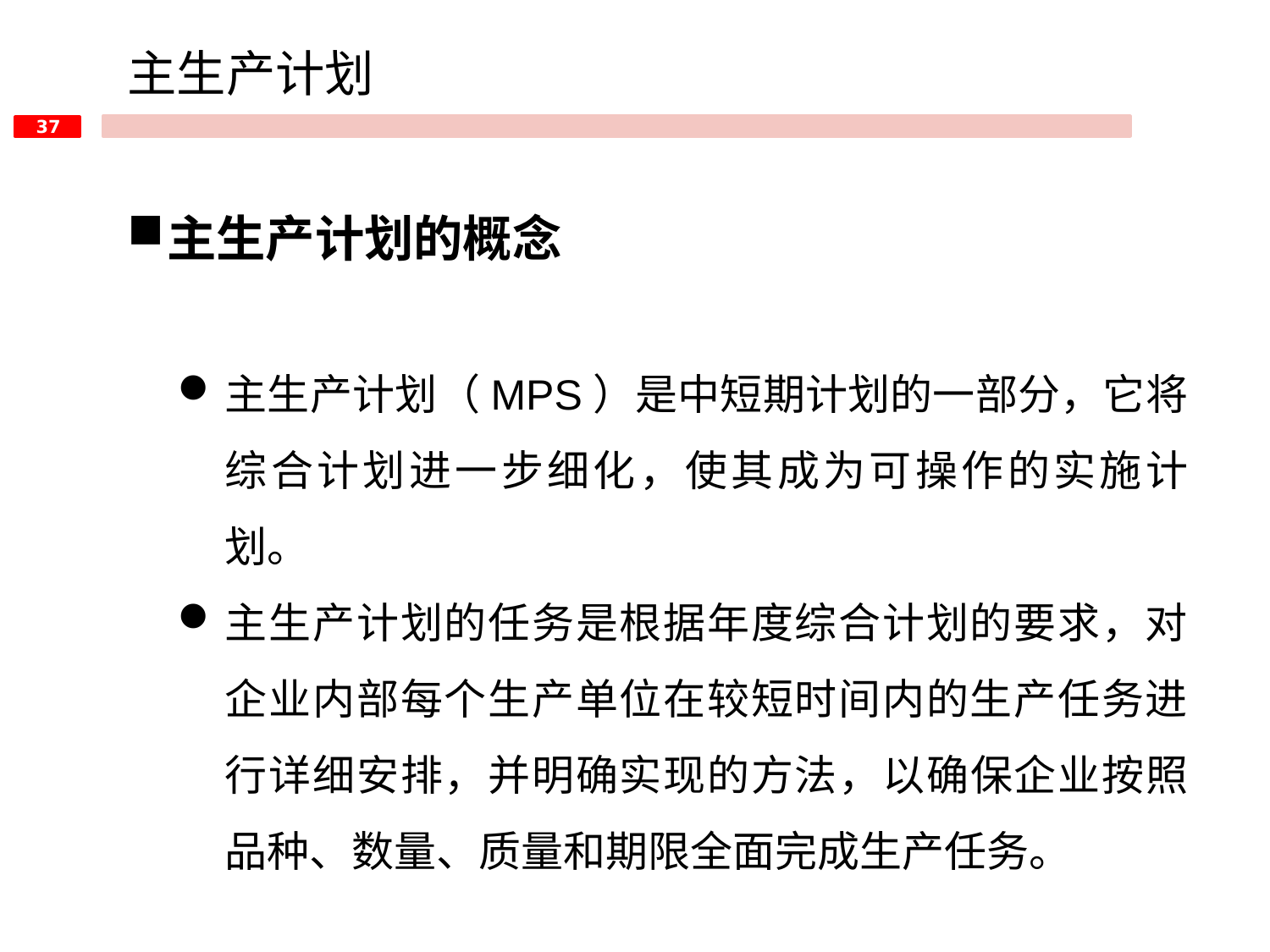

主生产计划
37
主生产计划的概念
主生产计划（MPS）是中短期计划的一部分，它将综合计划进一步细化，使其成为可操作的实施计划。
主生产计划的任务是根据年度综合计划的要求，对企业内部每个生产单位在较短时间内的生产任务进行详细安排，并明确实现的方法，以确保企业按照品种、数量、质量和期限全面完成生产任务。